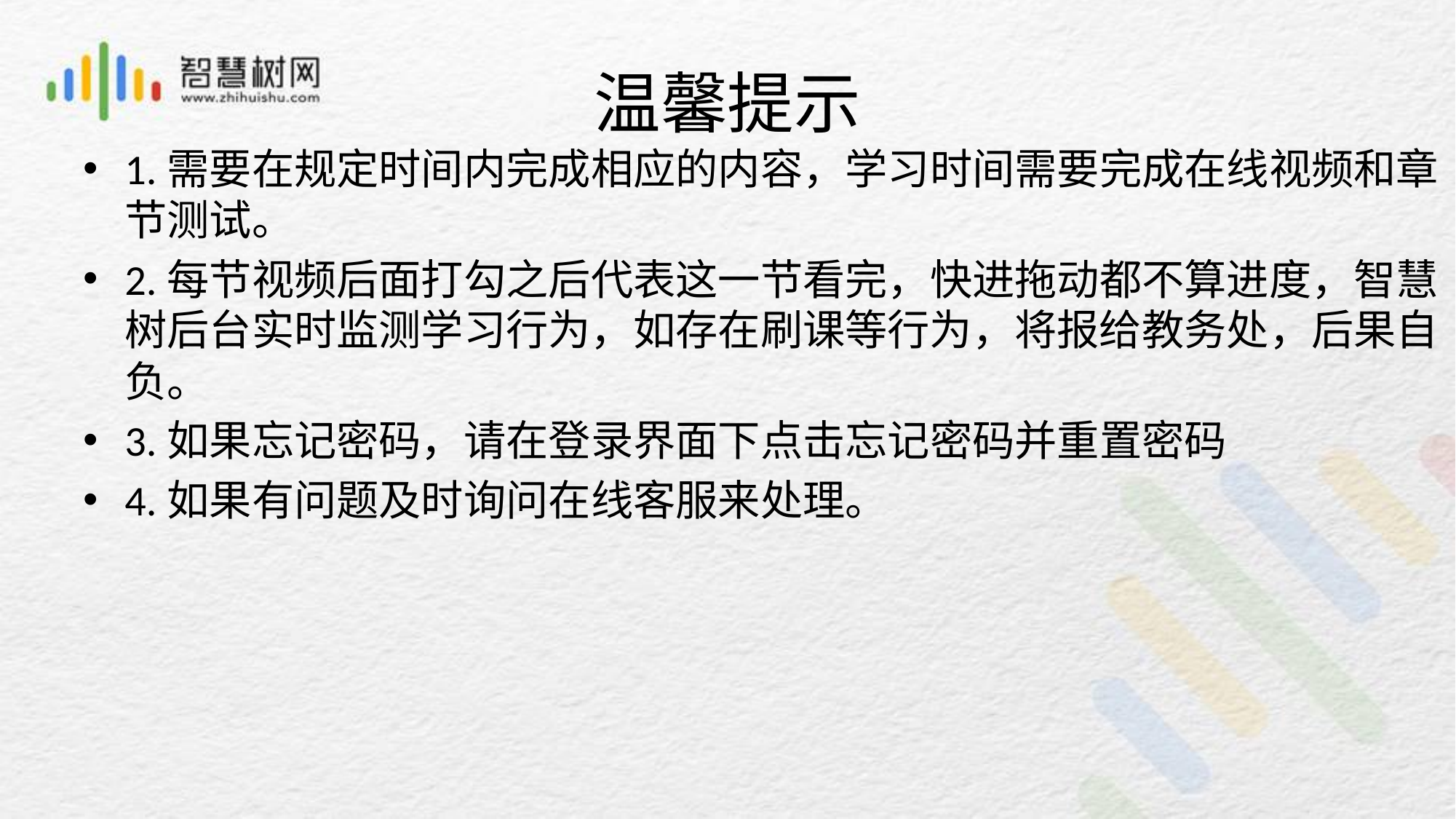

# 温馨提示
1.需要在规定时间内完成相应的内容，学习时间需要完成在线视频和章节测试。
2.每节视频后面打勾之后代表这一节看完，快进拖动都不算进度，智慧树后台实时监测学习行为，如存在刷课等行为，将报给教务处，后果自负。
3.如果忘记密码，请在登录界面下点击忘记密码并重置密码
4.如果有问题及时询问在线客服来处理。